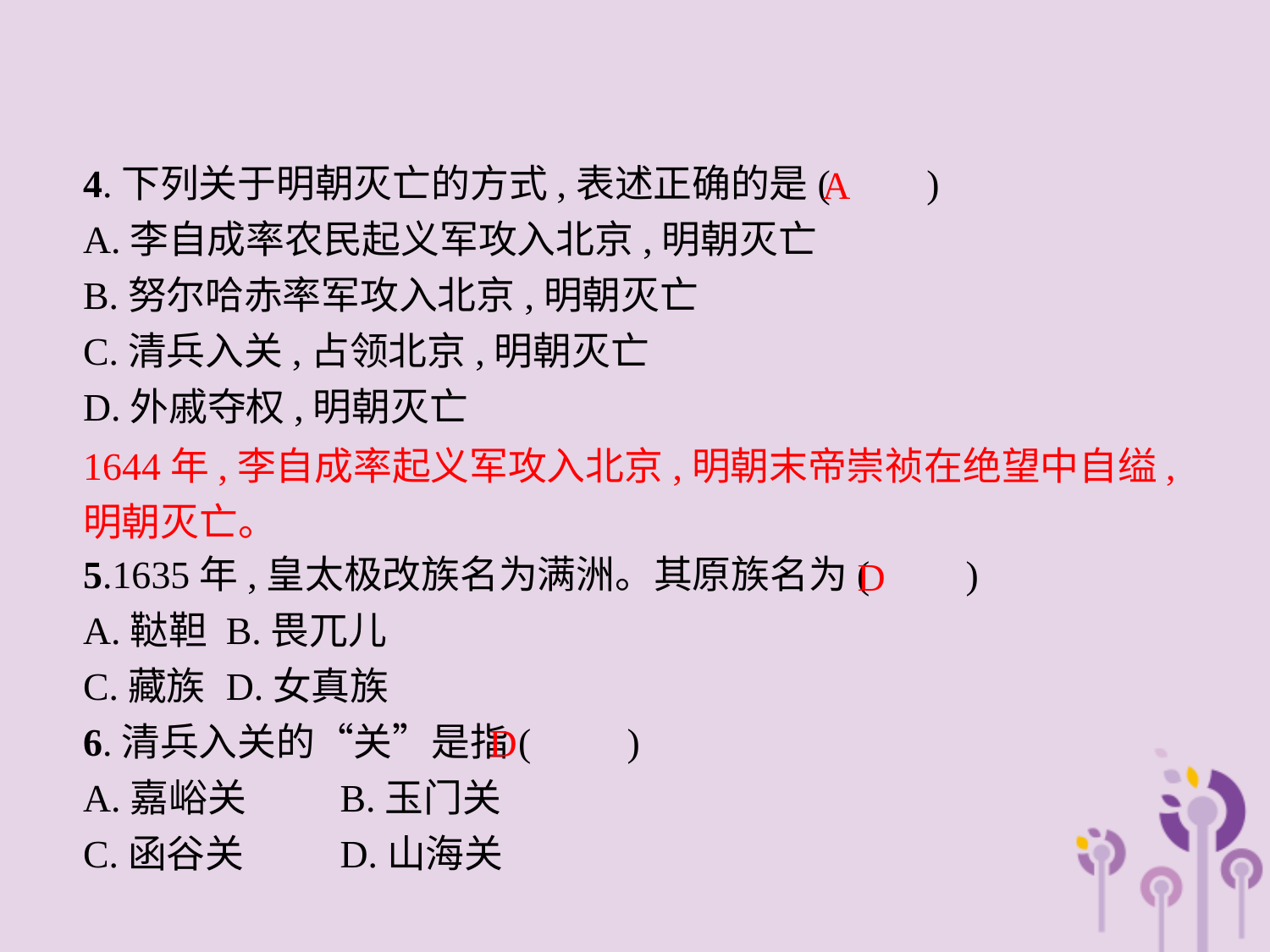

4.下列关于明朝灭亡的方式,表述正确的是(　　)
A.李自成率农民起义军攻入北京,明朝灭亡
B.努尔哈赤率军攻入北京,明朝灭亡
C.清兵入关,占领北京,明朝灭亡
D.外戚夺权,明朝灭亡

5.1635年,皇太极改族名为满洲。其原族名为(　　)
A.鞑靼	B.畏兀儿
C.藏族	D.女真族
6.清兵入关的“关”是指(　　)
A.嘉峪关	B.玉门关
C.函谷关	D.山海关
A
1644年,李自成率起义军攻入北京,明朝末帝崇祯在绝望中自缢,明朝灭亡。
D
D